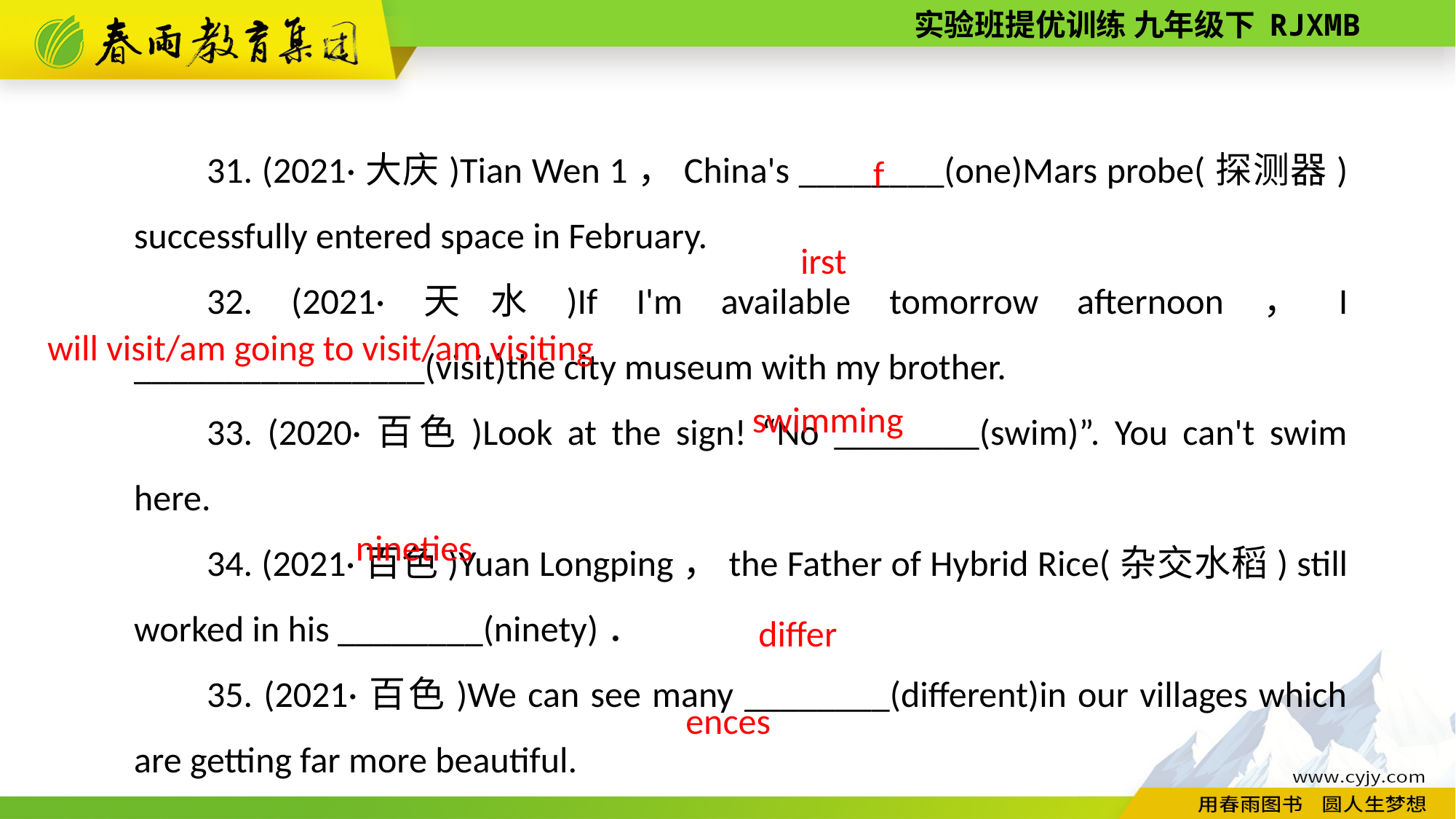

first
31. (2021·大庆)Tian Wen 1，China's ________(one)Mars probe(探测器) successfully entered space in February.
32. (2021·天水)If I'm available tomorrow afternoon，I ________________(visit)the city museum with my brother.
33. (2020·百色)Look at the sign! “No ________(swim)”. You can't swim here.
34. (2021·百色)Yuan Longping，the Father of Hybrid Rice(杂交水稻) still worked in his ________(ninety)．
35. (2021·百色)We can see many ________(different)in our villages which are getting far more beautiful.
will visit/am going to visit/am visiting
swimming
nineties
differences